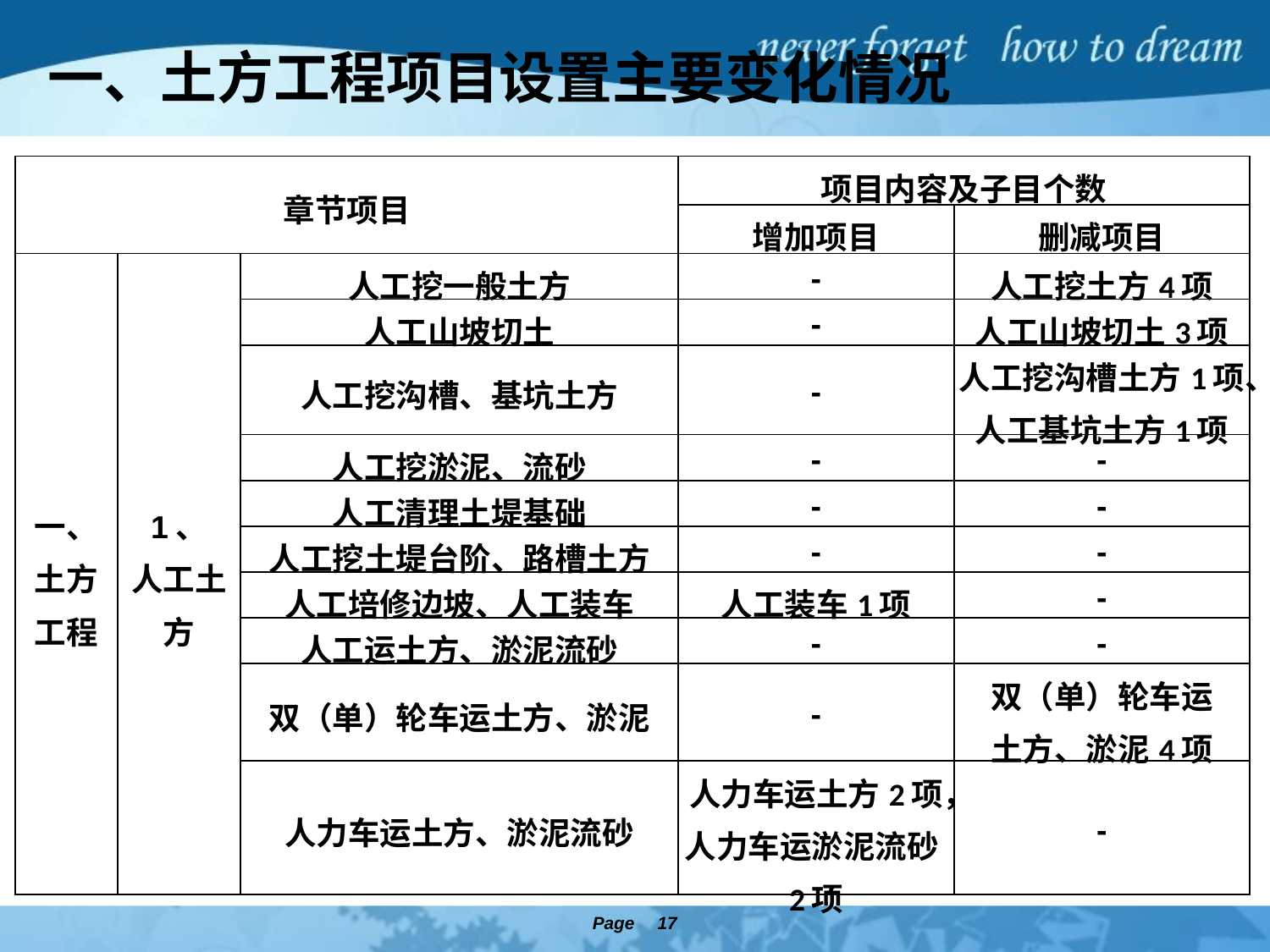

一、土方工程项目设置主要变化情况
| 章节项目 |  |  | 项目内容及子目个数 |  |
| --- | --- | --- | --- | --- |
|  |  |  | 增加项目 | 删减项目 |
| 一、 土方 工程 | 1、 人工土方 | 人工挖一般土方 | - | 人工挖土方4项 |
|  |  | 人工山坡切土 | - | 人工山坡切土3项 |
|  |  | 人工挖沟槽、基坑土方 | - | 人工挖沟槽土方1项、人工基坑土方1项 |
|  |  | 人工挖淤泥、流砂 | - | - |
|  |  | 人工清理土堤基础 | - | - |
|  |  | 人工挖土堤台阶、路槽土方 | - | - |
|  |  | 人工培修边坡、人工装车 | 人工装车1项 | - |
|  |  | 人工运土方、淤泥流砂 | - | - |
|  |  | 双（单）轮车运土方、淤泥 | - | 双（单）轮车运 土方、淤泥4项 |
|  |  | 人力车运土方、淤泥流砂 | 人力车运土方2项，人力车运淤泥流砂2项 | - |